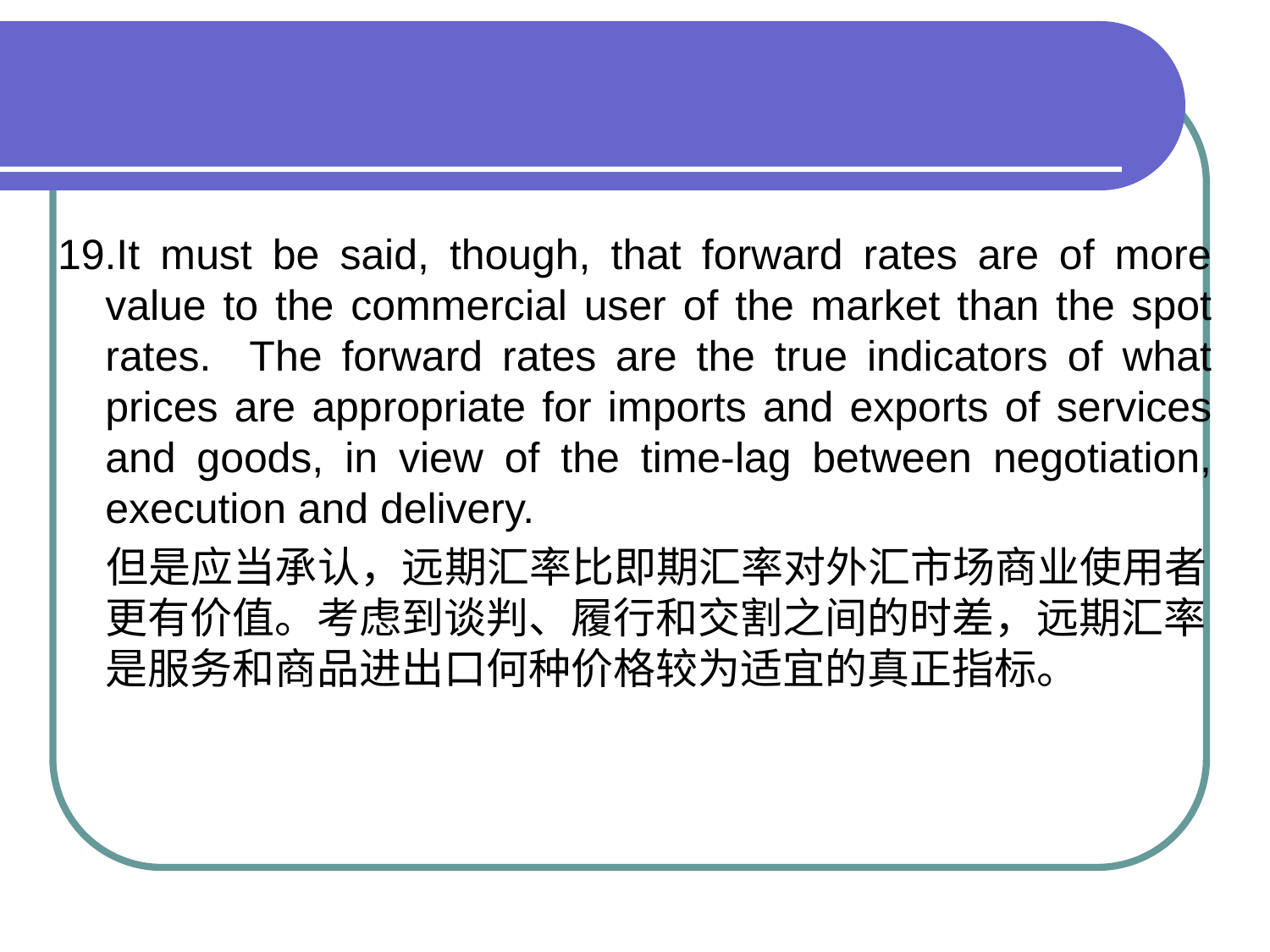

#

19.It must be said, though, that forward rates are of more value to the commercial user of the market than the spot rates.  The forward rates are the true indicators of what prices are appropriate for imports and exports of services and goods, in view of the time-lag between negotiation, execution and delivery.
    但是应当承认，远期汇率比即期汇率对外汇市场商业使用者更有价值。考虑到谈判、履行和交割之间的时差，远期汇率是服务和商品进出口何种价格较为适宜的真正指标。